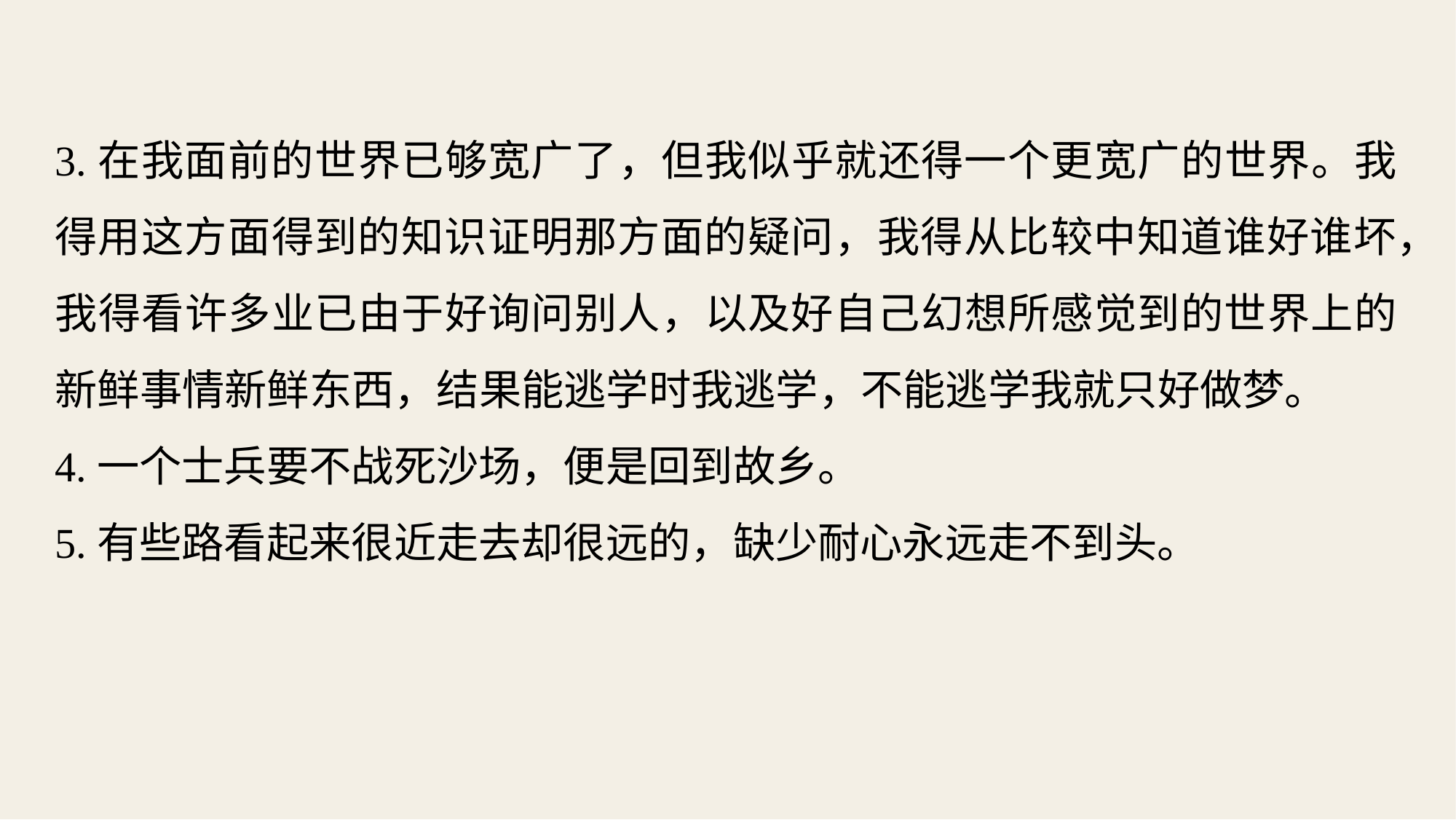

3.在我面前的世界已够宽广了，但我似乎就还得一个更宽广的世界。我得用这方面得到的知识证明那方面的疑问，我得从比较中知道谁好谁坏，我得看许多业已由于好询问别人，以及好自己幻想所感觉到的世界上的新鲜事情新鲜东西，结果能逃学时我逃学，不能逃学我就只好做梦。
4.一个士兵要不战死沙场，便是回到故乡。
5.有些路看起来很近走去却很远的，缺少耐心永远走不到头。